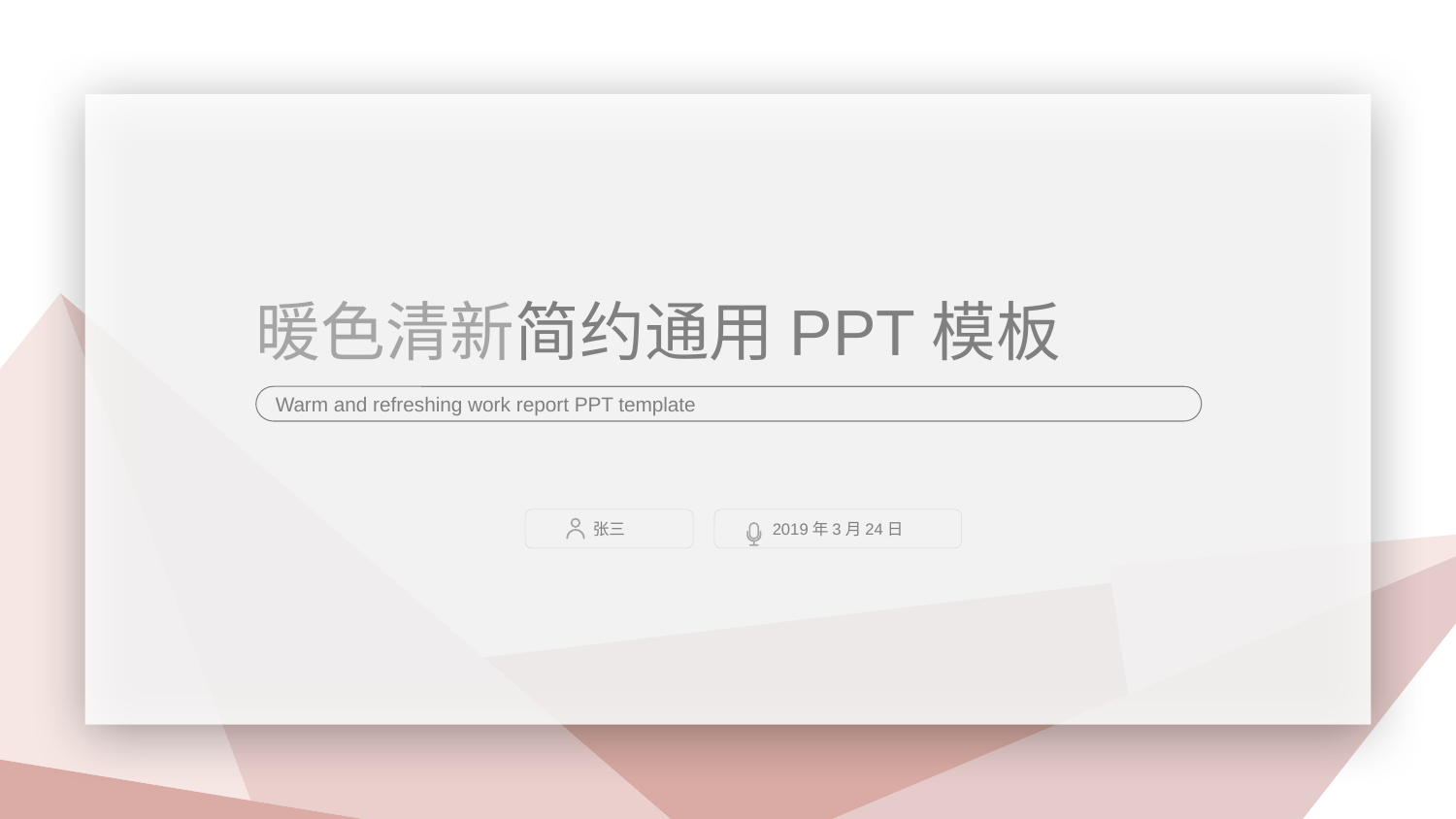

暖色清新简约通用PPT模板

Warm and refreshing work report PPT template
张三

2019年3月24日